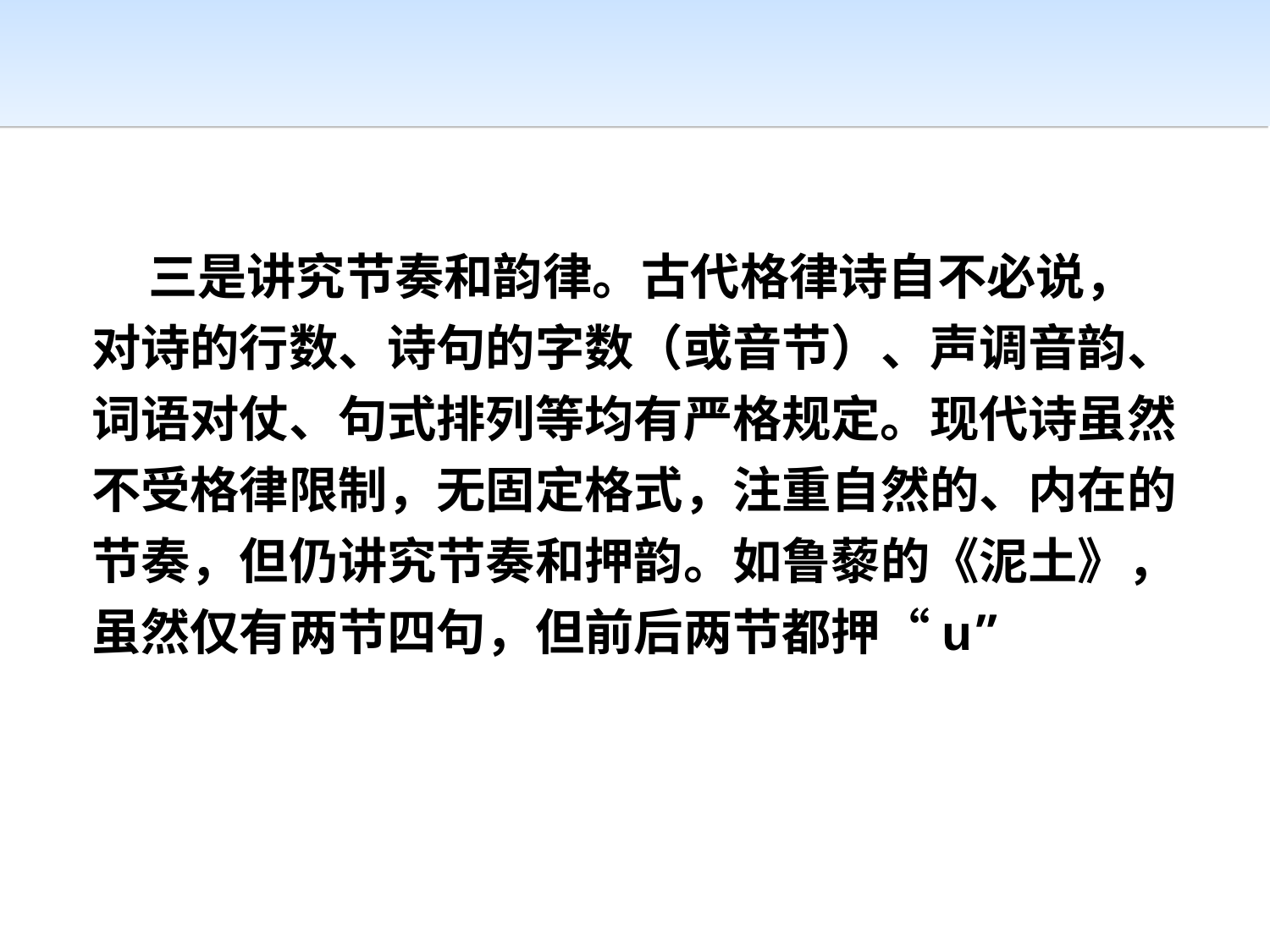

三是讲究节奏和韵律。古代格律诗自不必说，对诗的行数、诗句的字数（或音节）、声调音韵、词语对仗、句式排列等均有严格规定。现代诗虽然不受格律限制，无固定格式，注重自然的、内在的节奏，但仍讲究节奏和押韵。如鲁藜的《泥土》，虽然仅有两节四句，但前后两节都押“u”